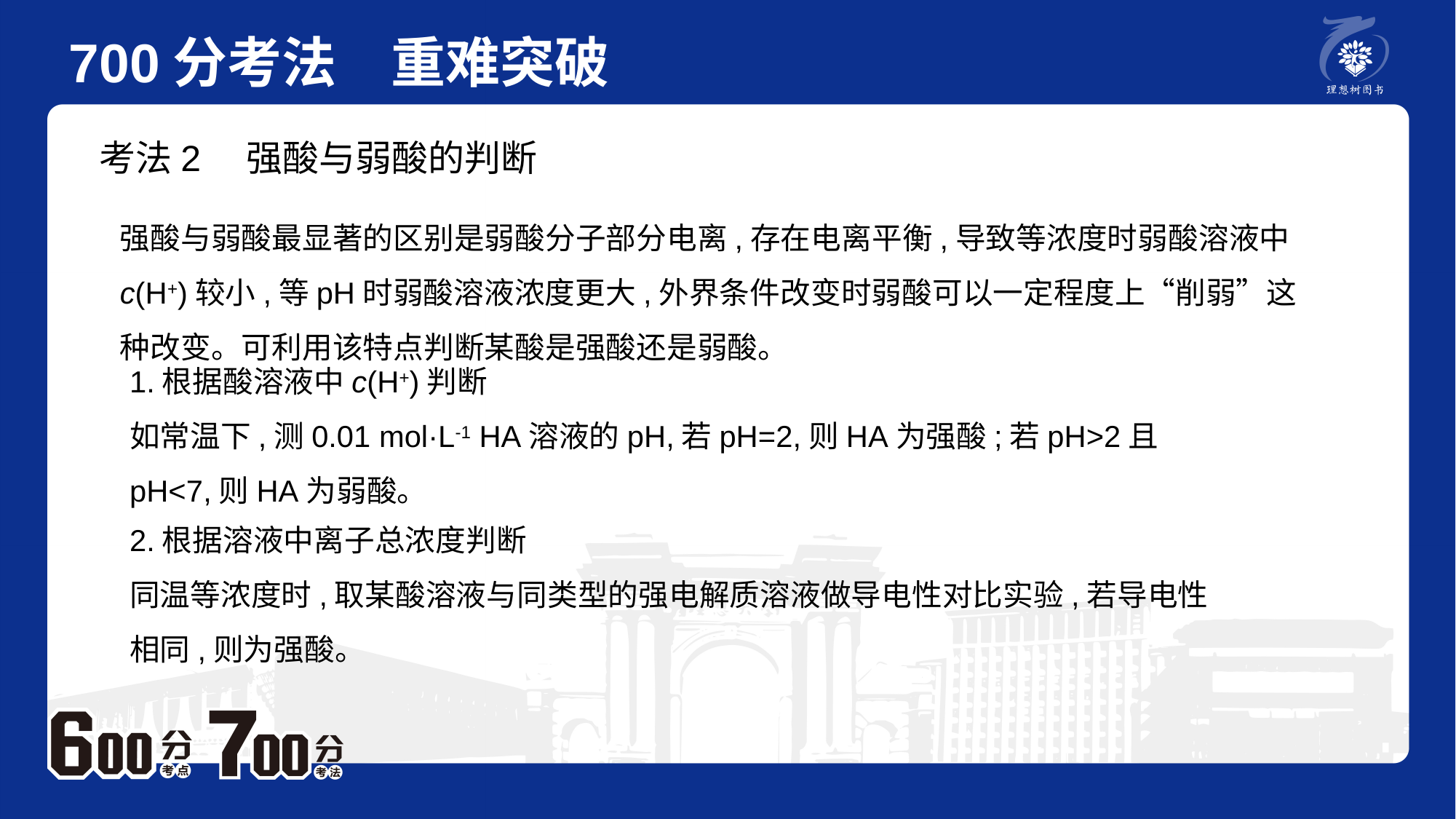

700分考法　重难突破
考法2　强酸与弱酸的判断
强酸与弱酸最显著的区别是弱酸分子部分电离,存在电离平衡,导致等浓度时弱酸溶液中c(H+)较小,等pH时弱酸溶液浓度更大,外界条件改变时弱酸可以一定程度上“削弱”这种改变。可利用该特点判断某酸是强酸还是弱酸。
1.根据酸溶液中c(H+)判断如常温下,测0.01 mol·L-1 HA溶液的pH,若pH=2,则HA为强酸;若pH>2且pH<7,则HA为弱酸。
2.根据溶液中离子总浓度判断同温等浓度时,取某酸溶液与同类型的强电解质溶液做导电性对比实验,若导电性相同,则为强酸。